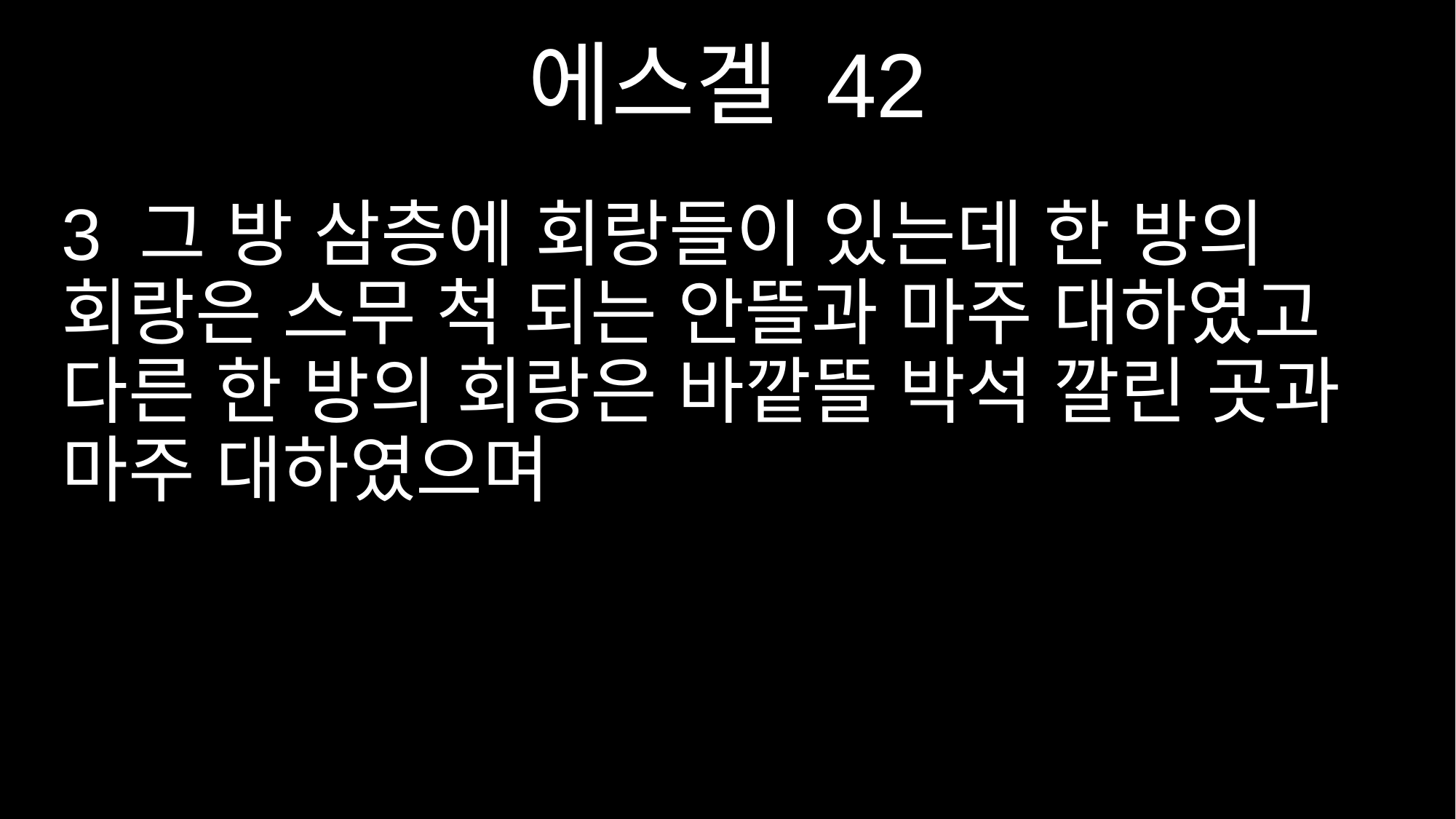

에스겔 42
3 그 방 삼층에 회랑들이 있는데 한 방의 회랑은 스무 척 되는 안뜰과 마주 대하였고 다른 한 방의 회랑은 바깥뜰 박석 깔린 곳과 마주 대하였으며